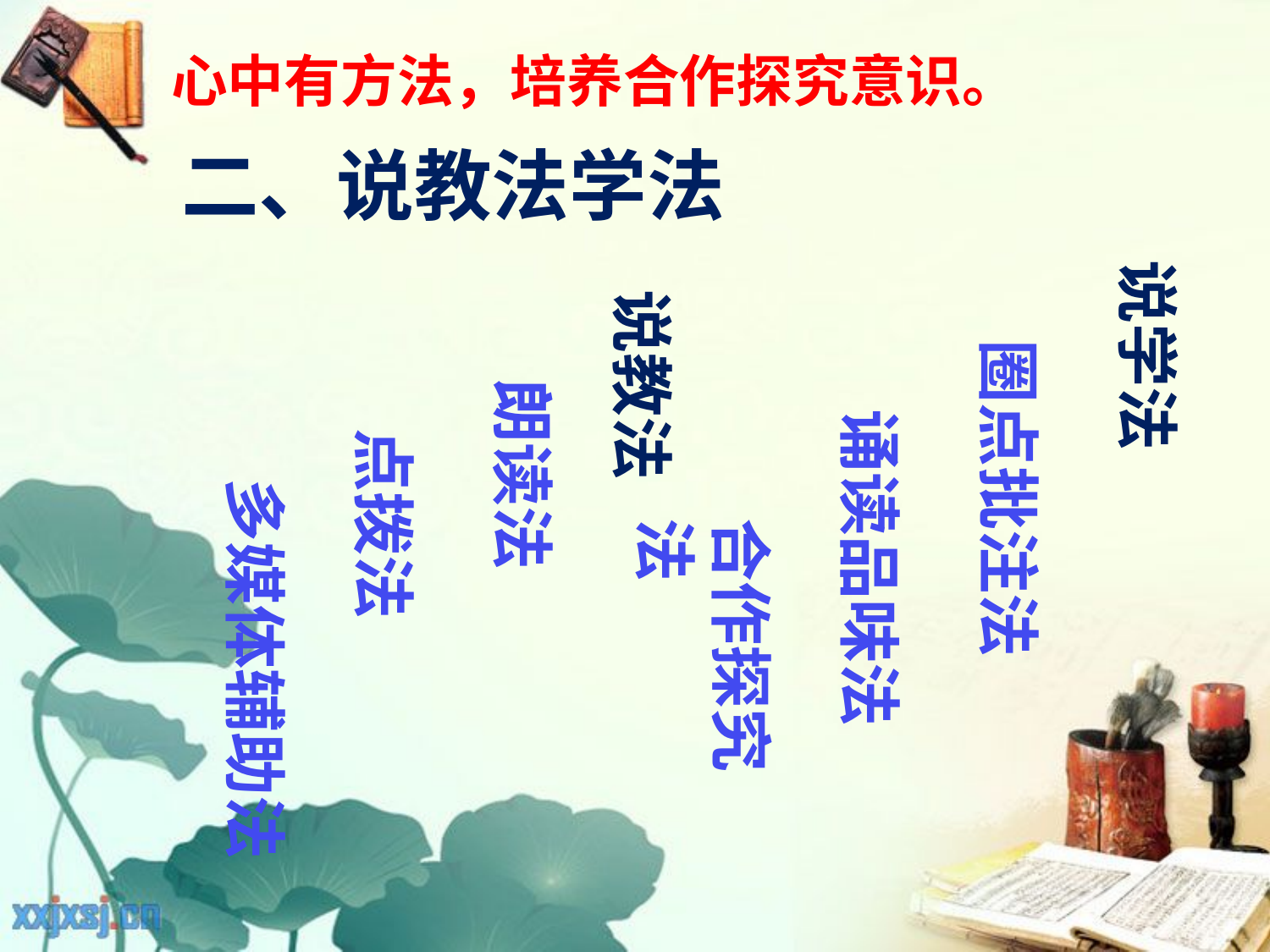

心中有方法，培养合作探究意识。
# 二、说教法学法
说学法
说教法
圈点批注法
朗读法
诵读品味法
点拨法
多媒体辅助法
合作探究法